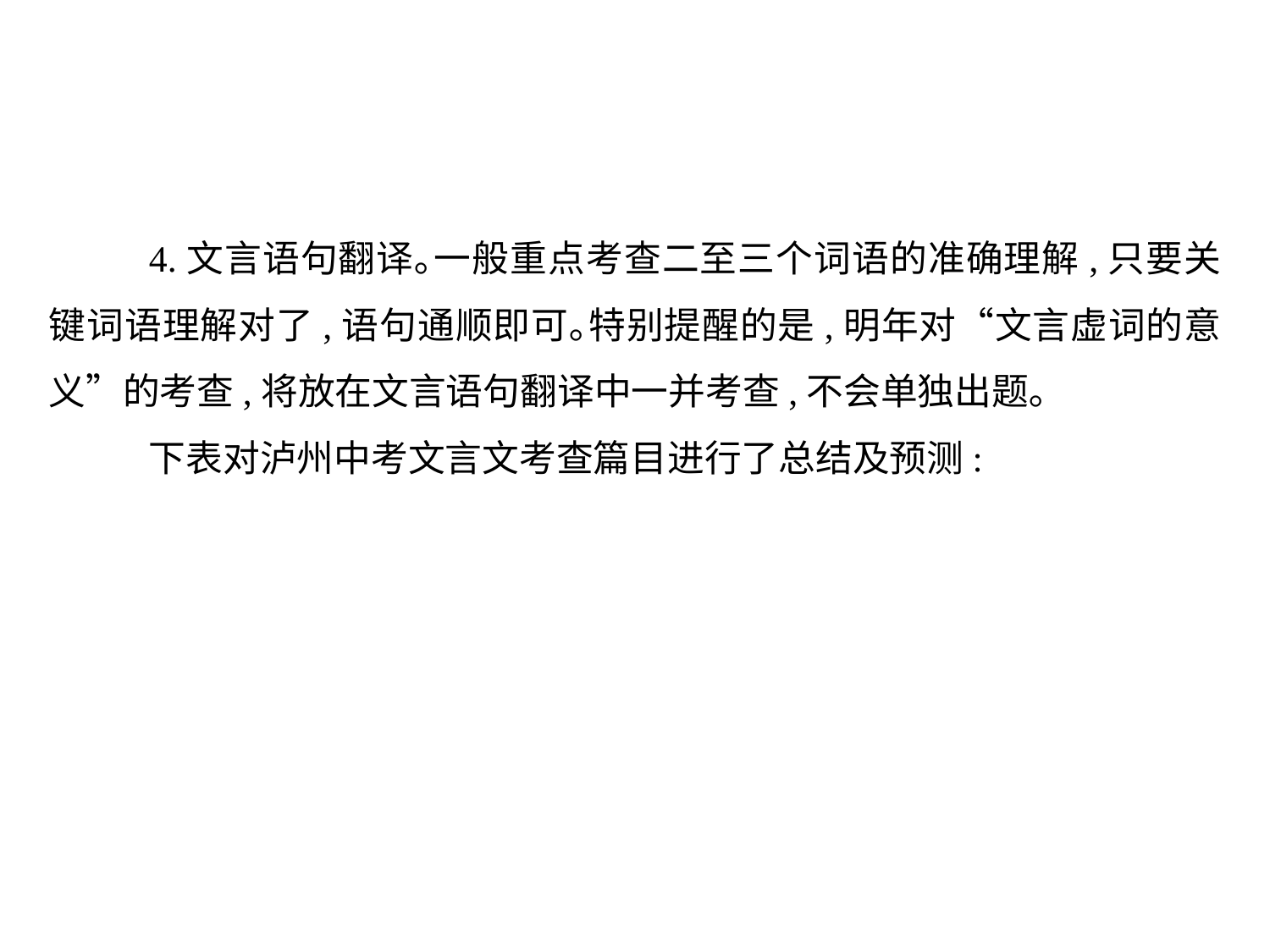

4.文言语句翻译｡一般重点考查二至三个词语的准确理解,只要关键词语理解对了,语句通顺即可｡特别提醒的是,明年对“文言虚词的意义”的考查,将放在文言语句翻译中一并考查,不会单独出题｡
下表对泸州中考文言文考查篇目进行了总结及预测: